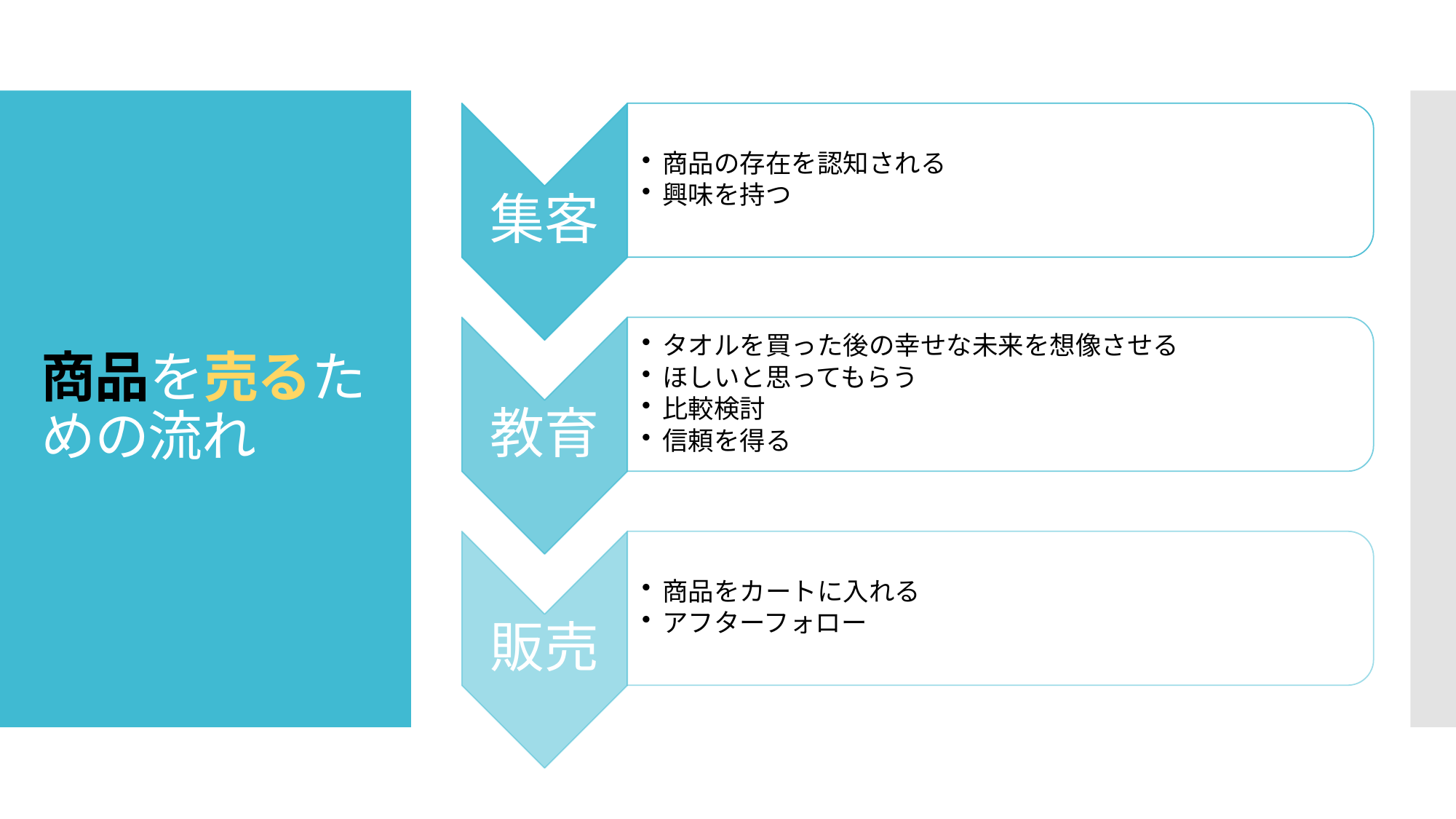

集客
商品の存在を認知される
興味を持つ
教育
タオルを買った後の幸せな未来を想像させる
ほしいと思ってもらう
比較検討
信頼を得る
販売
商品をカートに入れる
アフターフォロー
# 商品を売るための流れ